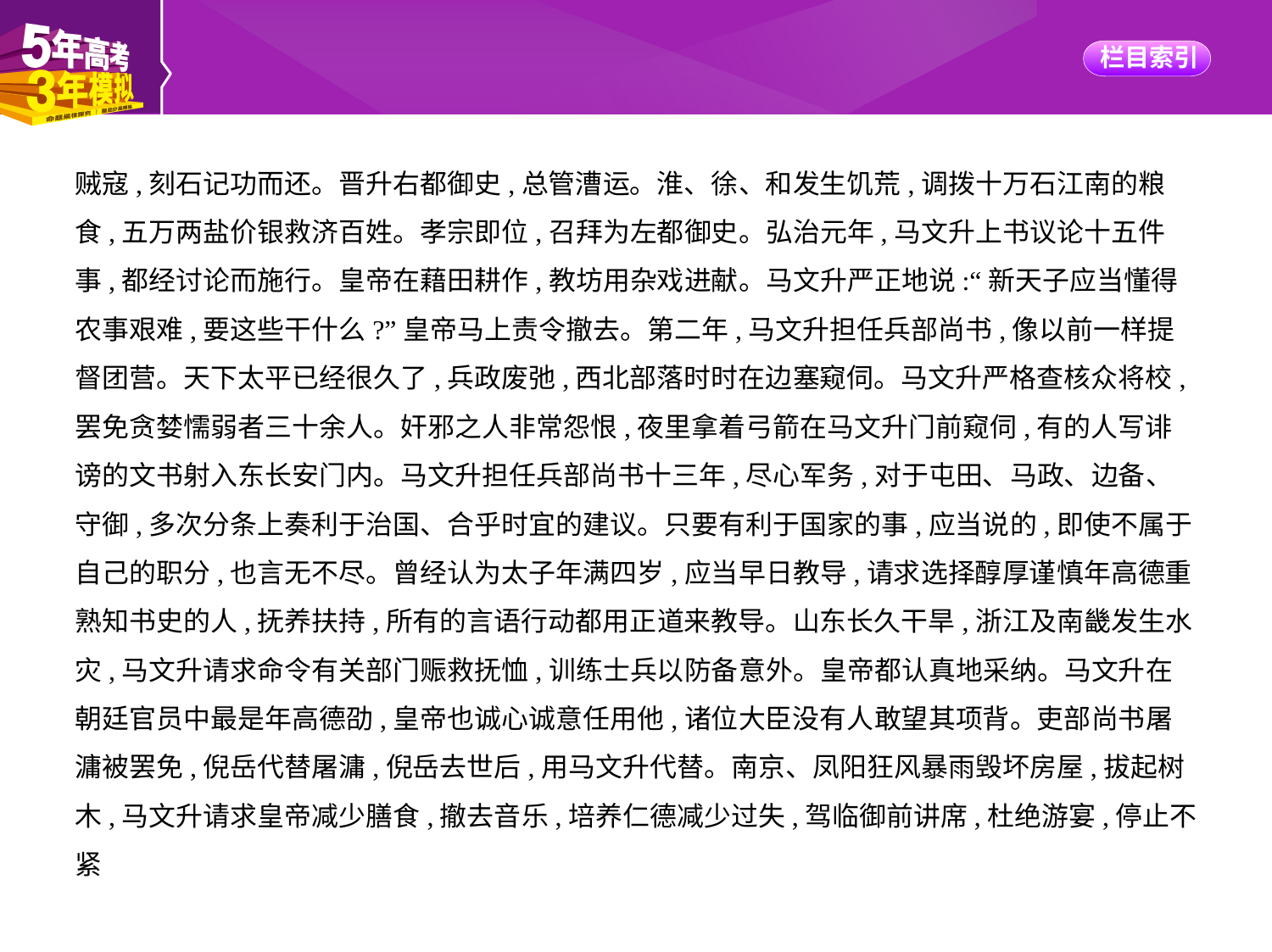

贼寇,刻石记功而还。晋升右都御史,总管漕运。淮、徐、和发生饥荒,调拨十万石江南的粮
食,五万两盐价银救济百姓。孝宗即位,召拜为左都御史。弘治元年,马文升上书议论十五件
事,都经讨论而施行。皇帝在藉田耕作,教坊用杂戏进献。马文升严正地说:“新天子应当懂得
农事艰难,要这些干什么?”皇帝马上责令撤去。第二年,马文升担任兵部尚书,像以前一样提
督团营。天下太平已经很久了,兵政废弛,西北部落时时在边塞窥伺。马文升严格查核众将校,
罢免贪婪懦弱者三十余人。奸邪之人非常怨恨,夜里拿着弓箭在马文升门前窥伺,有的人写诽
谤的文书射入东长安门内。马文升担任兵部尚书十三年,尽心军务,对于屯田、马政、边备、
守御,多次分条上奏利于治国、合乎时宜的建议。只要有利于国家的事,应当说的,即使不属于
自己的职分,也言无不尽。曾经认为太子年满四岁,应当早日教导,请求选择醇厚谨慎年高德重
熟知书史的人,抚养扶持,所有的言语行动都用正道来教导。山东长久干旱,浙江及南畿发生水
灾,马文升请求命令有关部门赈救抚恤,训练士兵以防备意外。皇帝都认真地采纳。马文升在
朝廷官员中最是年高德劭,皇帝也诚心诚意任用他,诸位大臣没有人敢望其项背。吏部尚书屠
滽被罢免,倪岳代替屠滽,倪岳去世后,用马文升代替。南京、凤阳狂风暴雨毁坏房屋,拔起树
木,马文升请求皇帝减少膳食,撤去音乐,培养仁德减少过失,驾临御前讲席,杜绝游宴,停止不紧